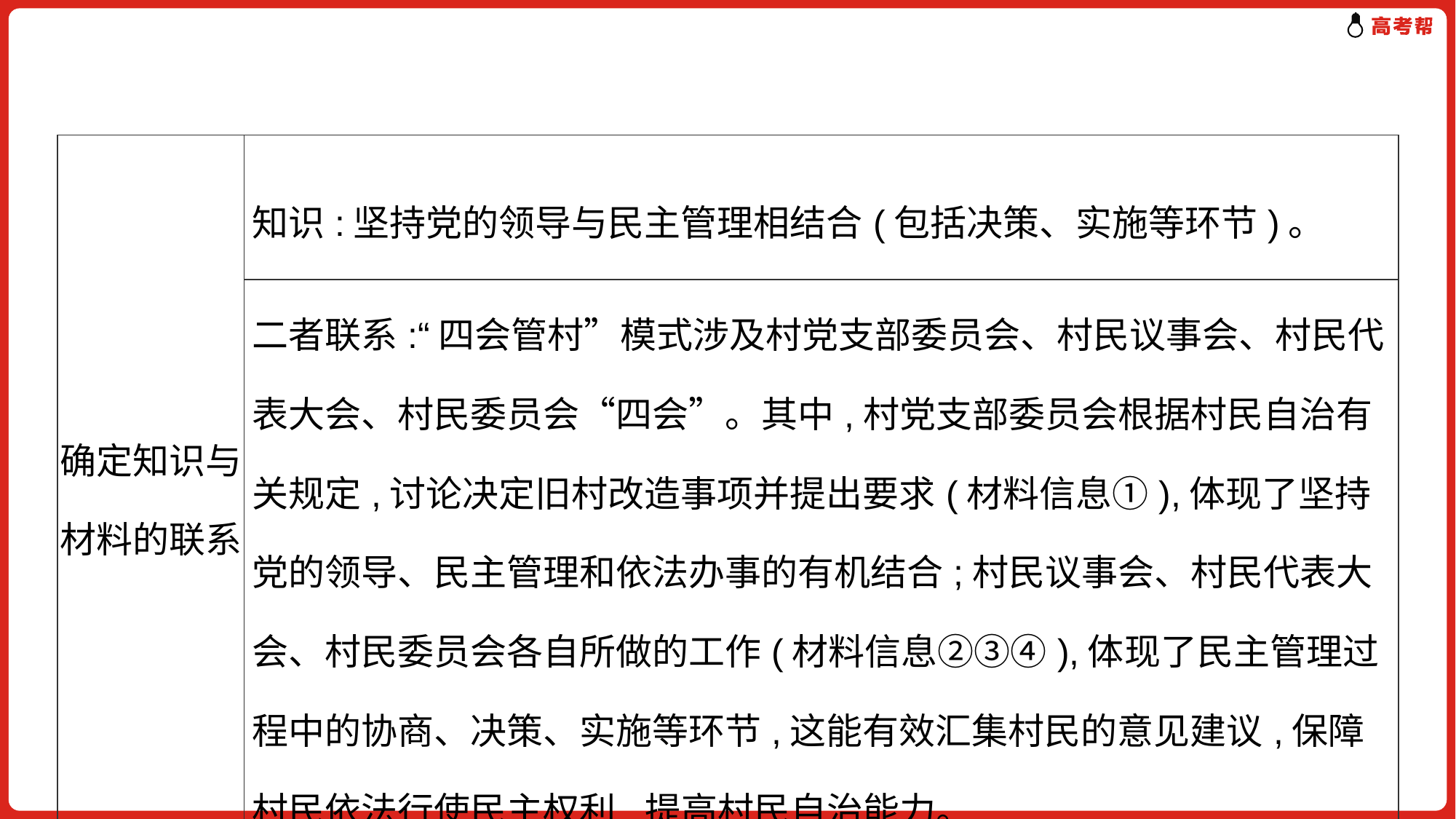

| 确定知识与材料的联系 | 知识:坚持党的领导与民主管理相结合(包括决策、实施等环节)。 |
| --- | --- |
|  | 二者联系:“四会管村”模式涉及村党支部委员会、村民议事会、村民代表大会、村民委员会“四会”。其中,村党支部委员会根据村民自治有关规定,讨论决定旧村改造事项并提出要求(材料信息①),体现了坚持党的领导、民主管理和依法办事的有机结合;村民议事会、村民代表大会、村民委员会各自所做的工作(材料信息②③④),体现了民主管理过程中的协商、决策、实施等环节,这能有效汇集村民的意见建议,保障村民依法行使民主权利,提高村民自治能力。 |